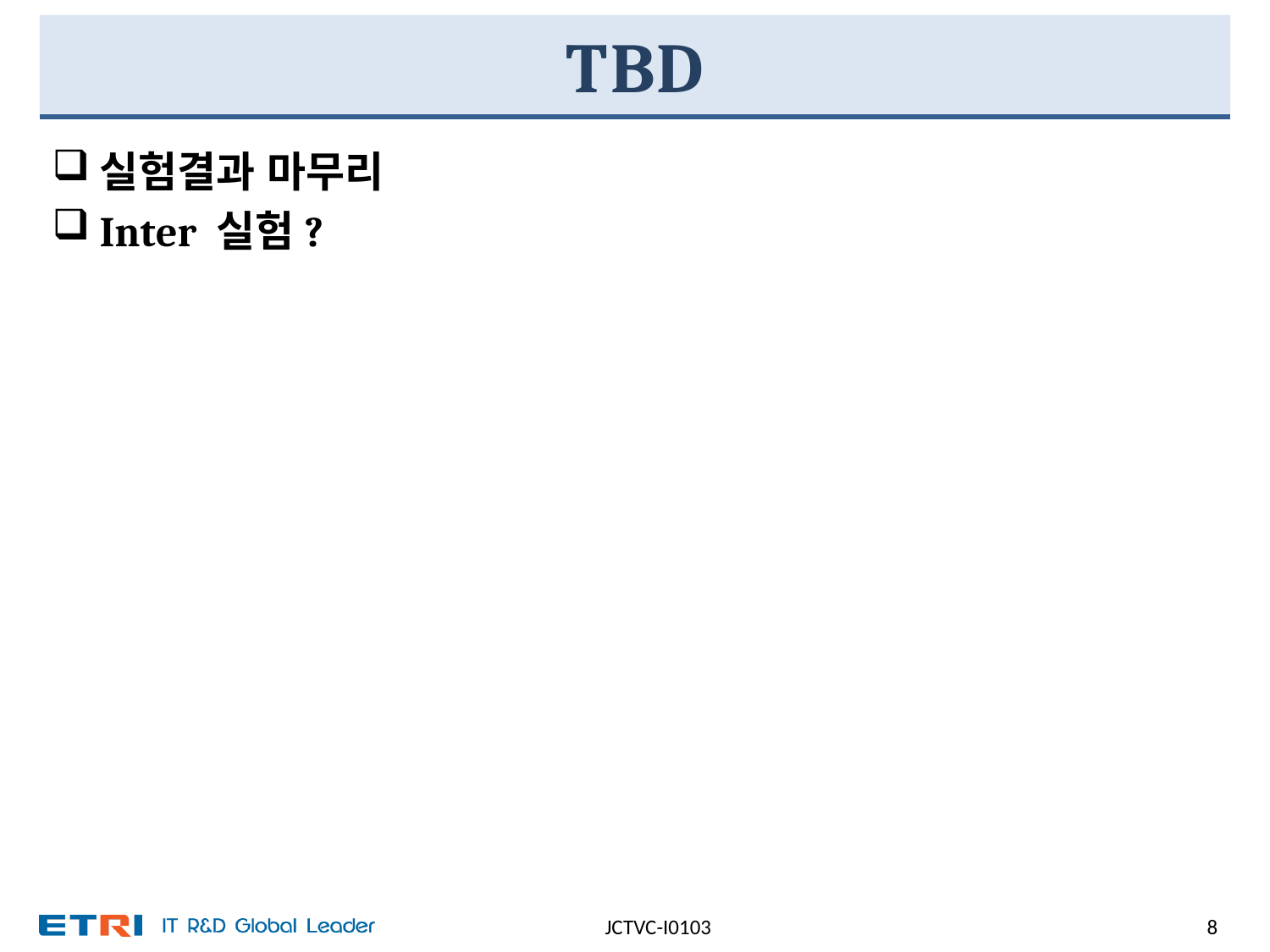

# TBD
실험결과 마무리
Inter 실험?
JCTVC-I0103
8